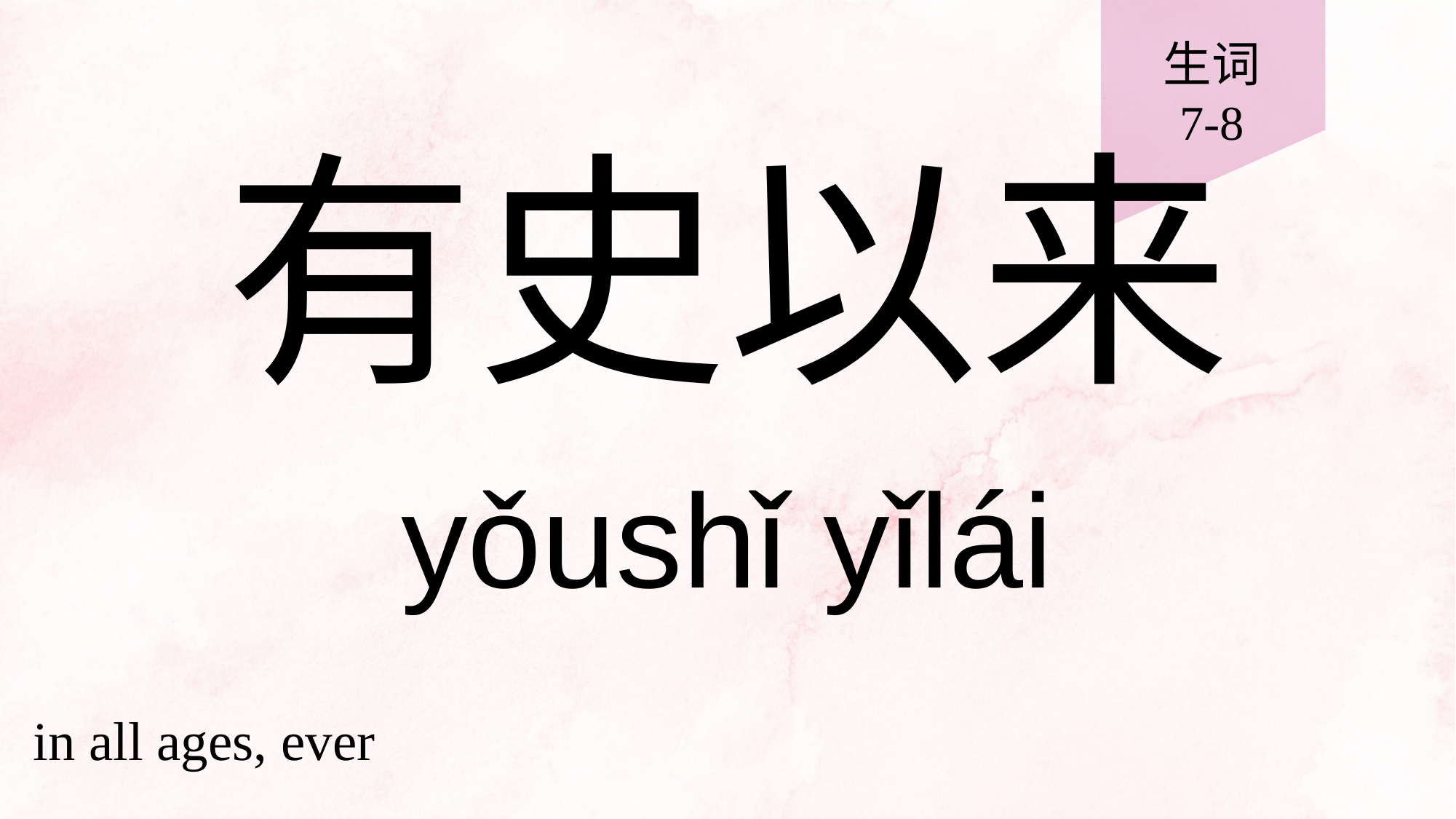

生词
7-8
# 有史以来
yǒushǐ yǐlái
in all ages, ever